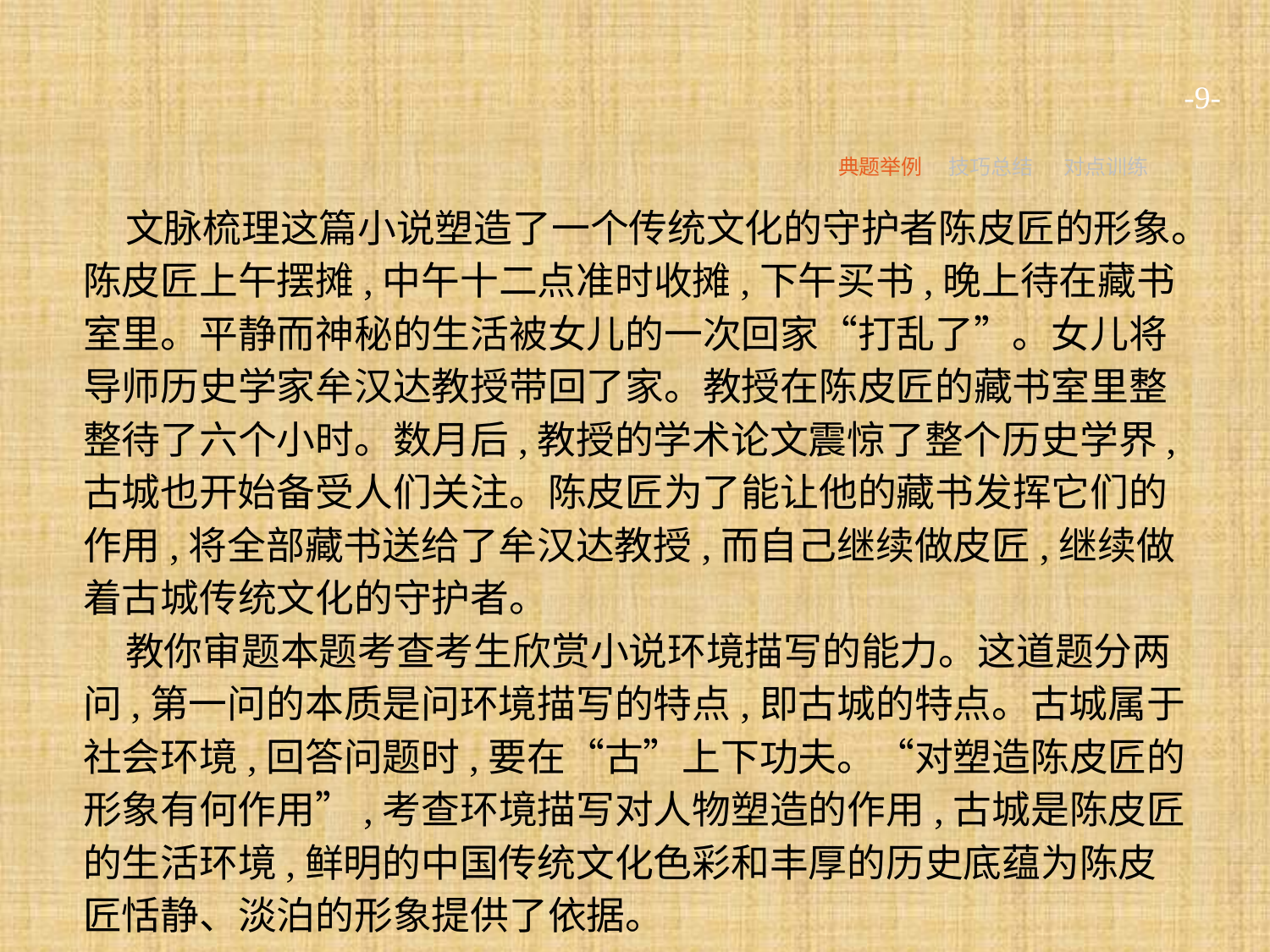

-9-
典题举例
技巧总结
对点训练
文脉梳理这篇小说塑造了一个传统文化的守护者陈皮匠的形象。陈皮匠上午摆摊,中午十二点准时收摊,下午买书,晚上待在藏书室里。平静而神秘的生活被女儿的一次回家“打乱了”。女儿将导师历史学家牟汉达教授带回了家。教授在陈皮匠的藏书室里整整待了六个小时。数月后,教授的学术论文震惊了整个历史学界,古城也开始备受人们关注。陈皮匠为了能让他的藏书发挥它们的作用,将全部藏书送给了牟汉达教授,而自己继续做皮匠,继续做着古城传统文化的守护者。
教你审题本题考查考生欣赏小说环境描写的能力。这道题分两问,第一问的本质是问环境描写的特点,即古城的特点。古城属于社会环境,回答问题时,要在“古”上下功夫。“对塑造陈皮匠的形象有何作用”,考查环境描写对人物塑造的作用,古城是陈皮匠的生活环境,鲜明的中国传统文化色彩和丰厚的历史底蕴为陈皮匠恬静、淡泊的形象提供了依据。